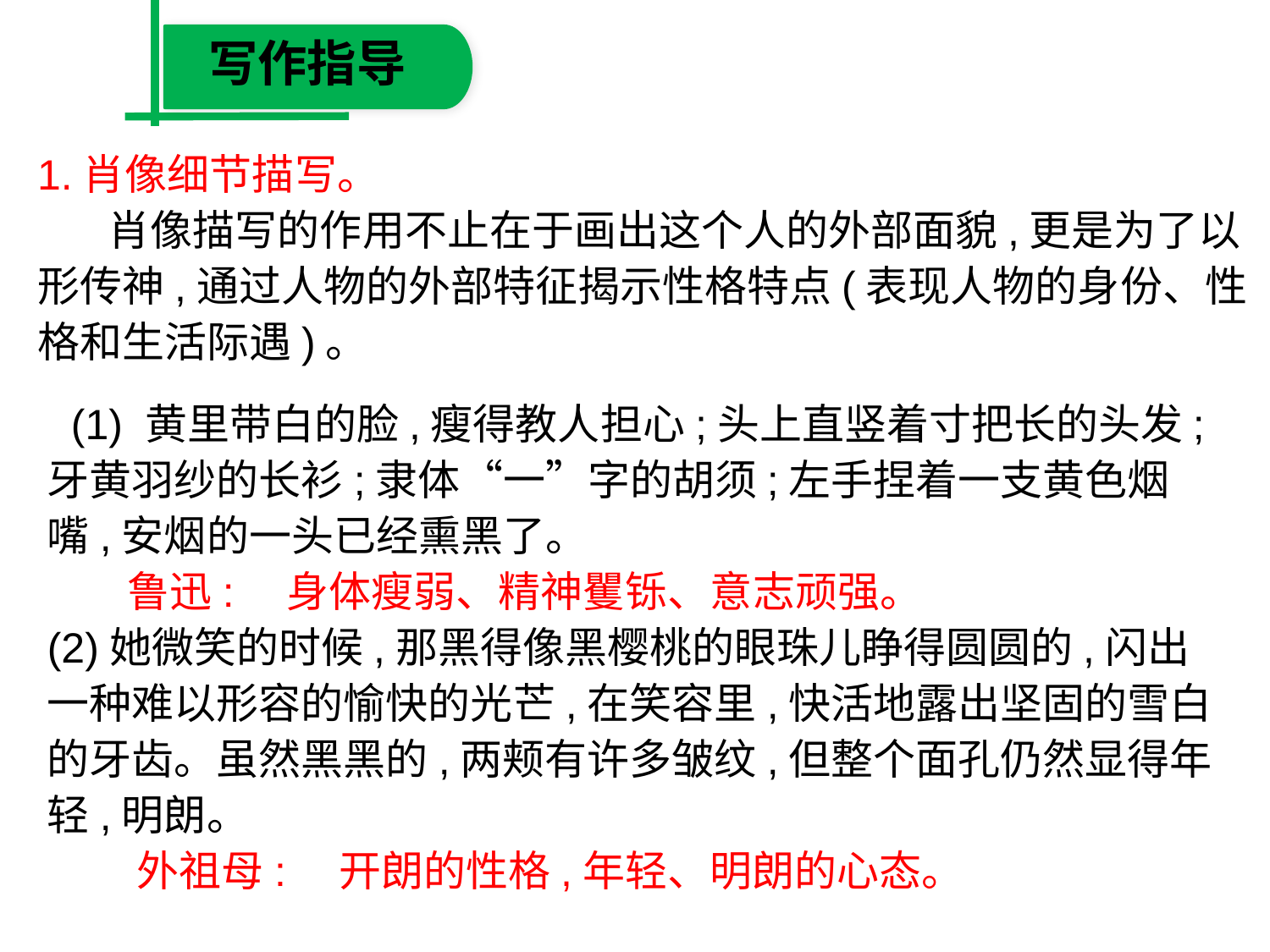

写作指导
1.肖像细节描写。
　   肖像描写的作用不止在于画出这个人的外部面貌,更是为了以形传神,通过人物的外部特征揭示性格特点(表现人物的身份、性格和生活际遇)。
  (1) 黄里带白的脸,瘦得教人担心;头上直竖着寸把长的头发;牙黄羽纱的长衫;隶体“一”字的胡须;左手捏着一支黄色烟嘴,安烟的一头已经熏黑了。
　    鲁迅:　身体瘦弱、精神矍铄、意志顽强。
(2)她微笑的时候,那黑得像黑樱桃的眼珠儿睁得圆圆的,闪出一种难以形容的愉快的光芒,在笑容里,快活地露出坚固的雪白的牙齿。虽然黑黑的,两颊有许多皱纹,但整个面孔仍然显得年轻,明朗。
　     外祖母:　开朗的性格,年轻、明朗的心态。